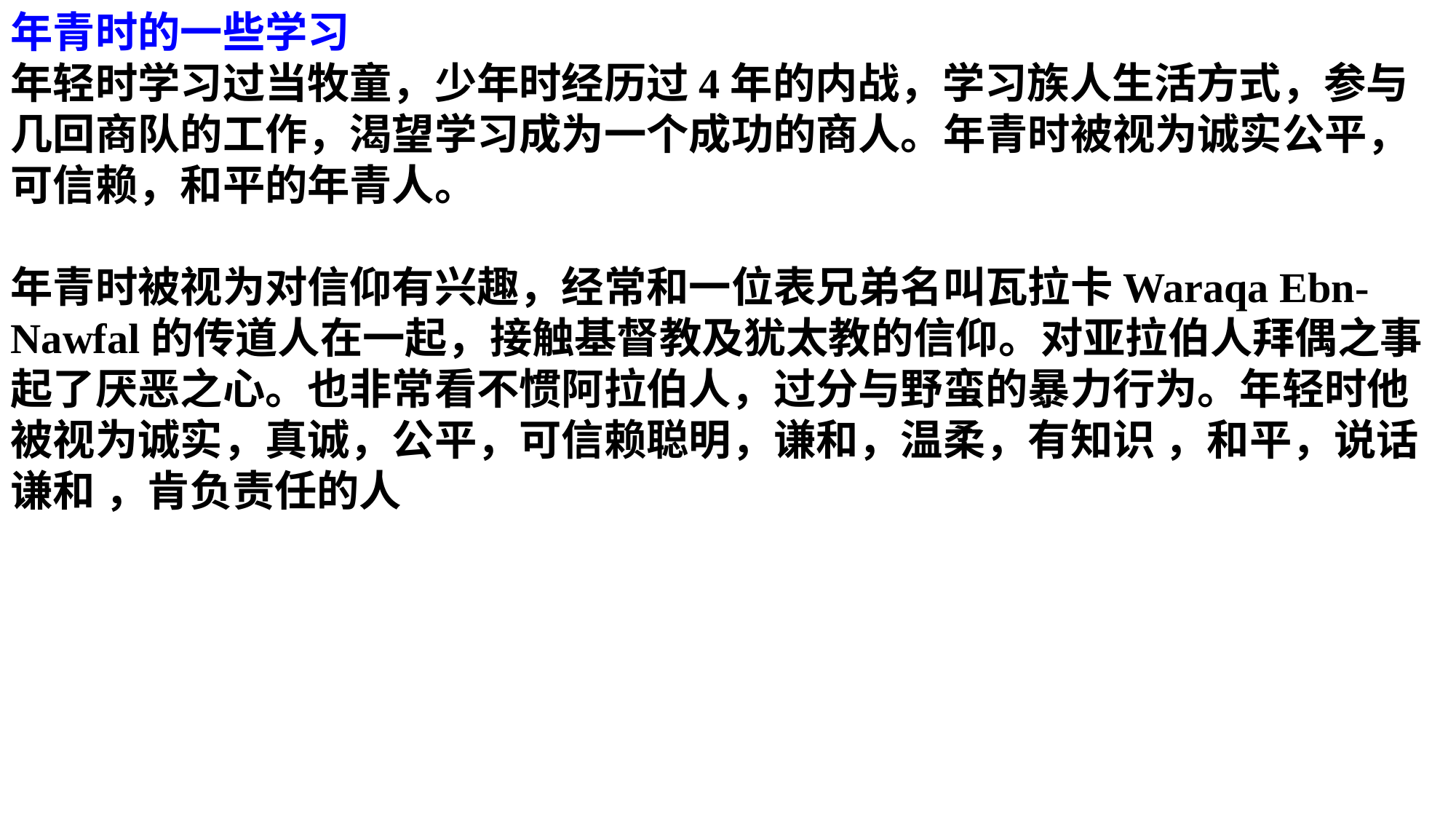

年青时的一些学习
年轻时学习过当牧童，少年时经历过4年的内战，学习族人生活方式，参与几回商队的工作，渴望学习成为一个成功的商人。年青时被视为诚实公平，可信赖，和平的年青人。

年青时被视为对信仰有兴趣，经常和一位表兄弟名叫瓦拉卡Waraqa Ebn-Nawfal的传道人在一起，接触基督教及犹太教的信仰。对亚拉伯人拜偶之事起了厌恶之心。也非常看不惯阿拉伯人，过分与野蛮的暴力行为。年轻时他被视为诚实，真诚，公平，可信赖聪明，谦和，温柔，有知识 ，和平，说话谦和 ，肯负责任的人